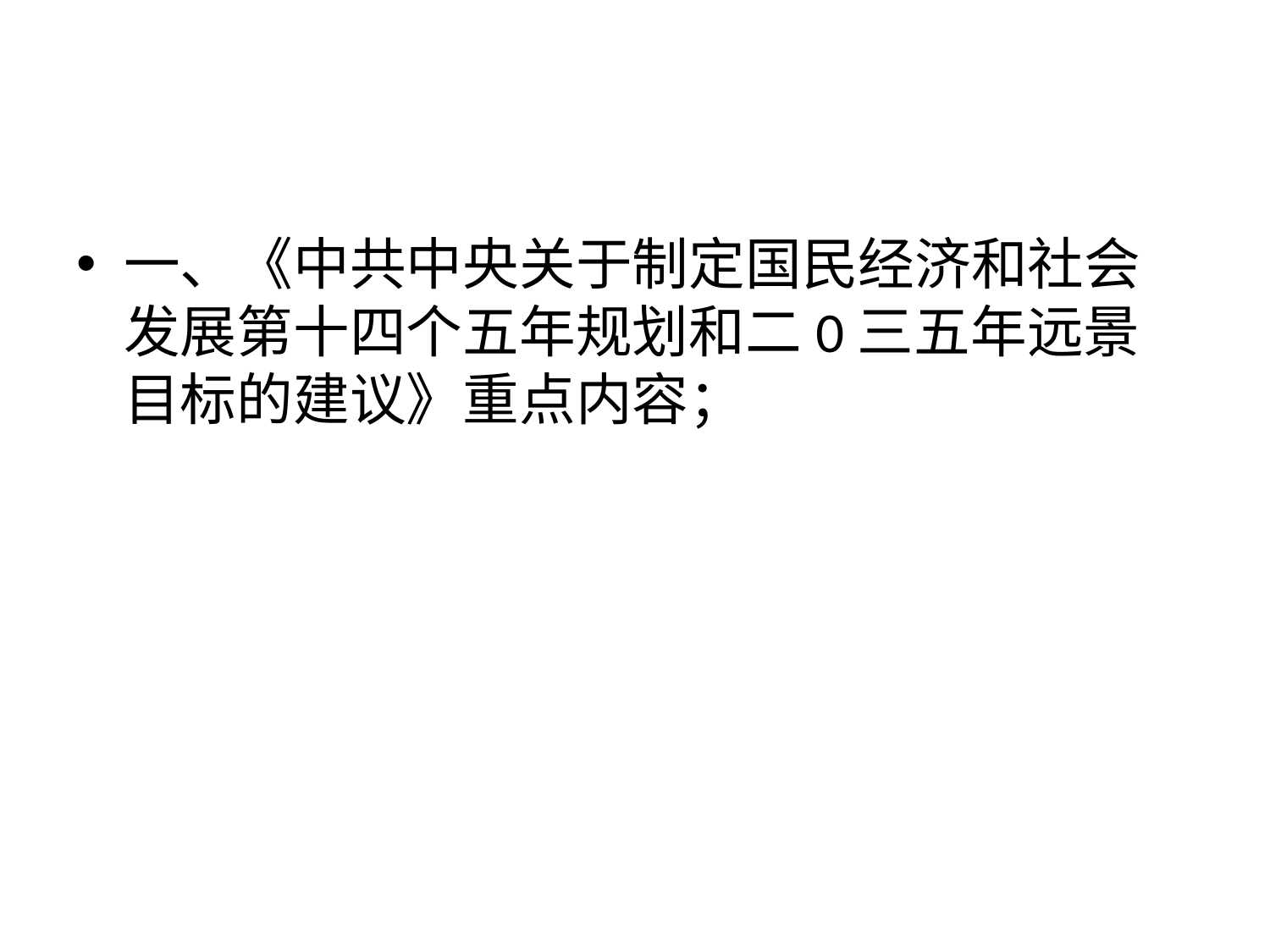

#
一、《中共中央关于制定国民经济和社会发展第十四个五年规划和二0三五年远景目标的建议》重点内容；